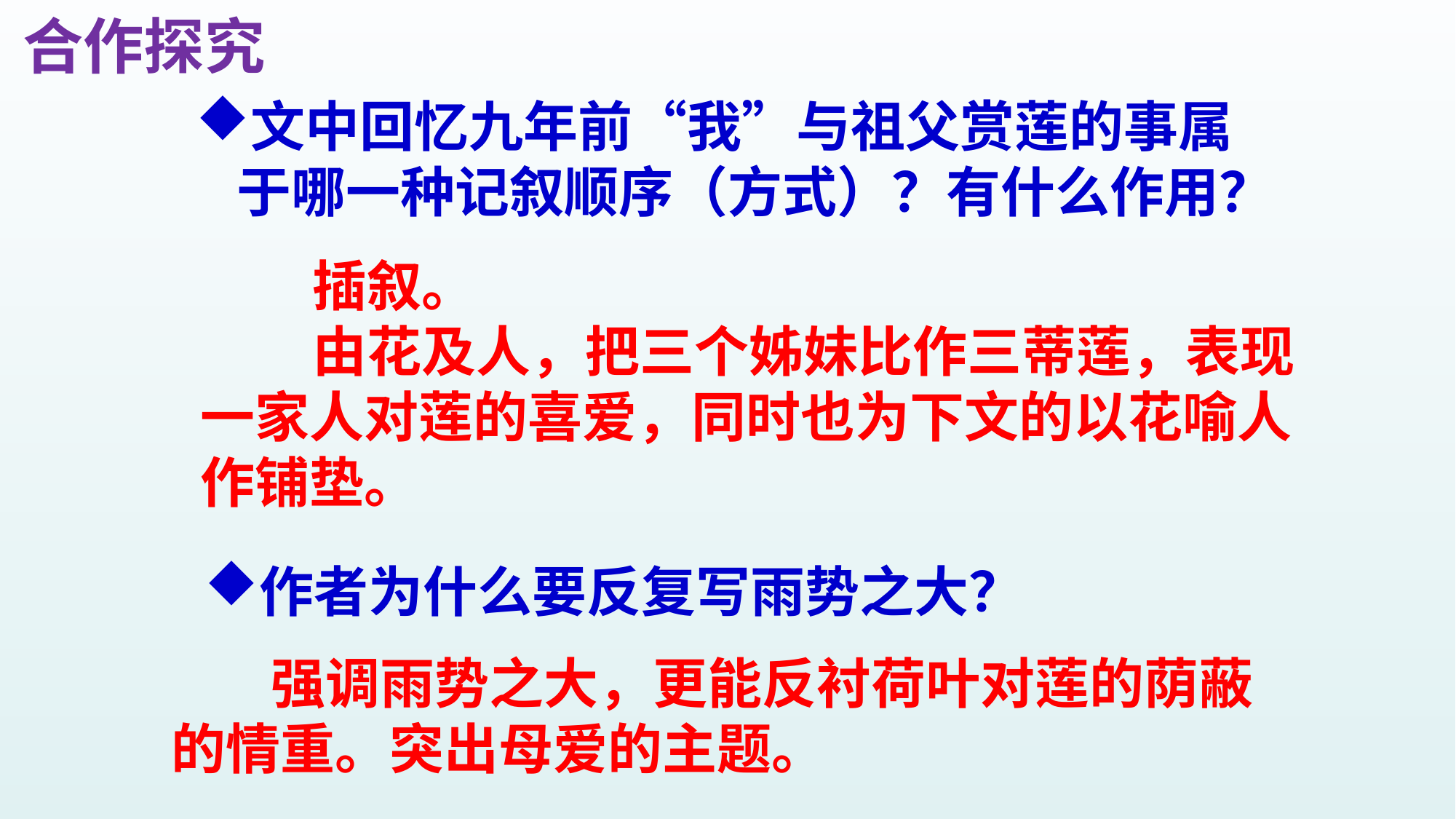

合作探究
文中回忆九年前“我”与祖父赏莲的事属于哪一种记叙顺序（方式）？有什么作用？

        插叙。
        由花及人，把三个姊妹比作三蒂莲，表现一家人对莲的喜爱，同时也为下文的以花喻人作铺垫。

作者为什么要反复写雨势之大？
       强调雨势之大，更能反衬荷叶对莲的荫蔽的情重。突出母爱的主题。